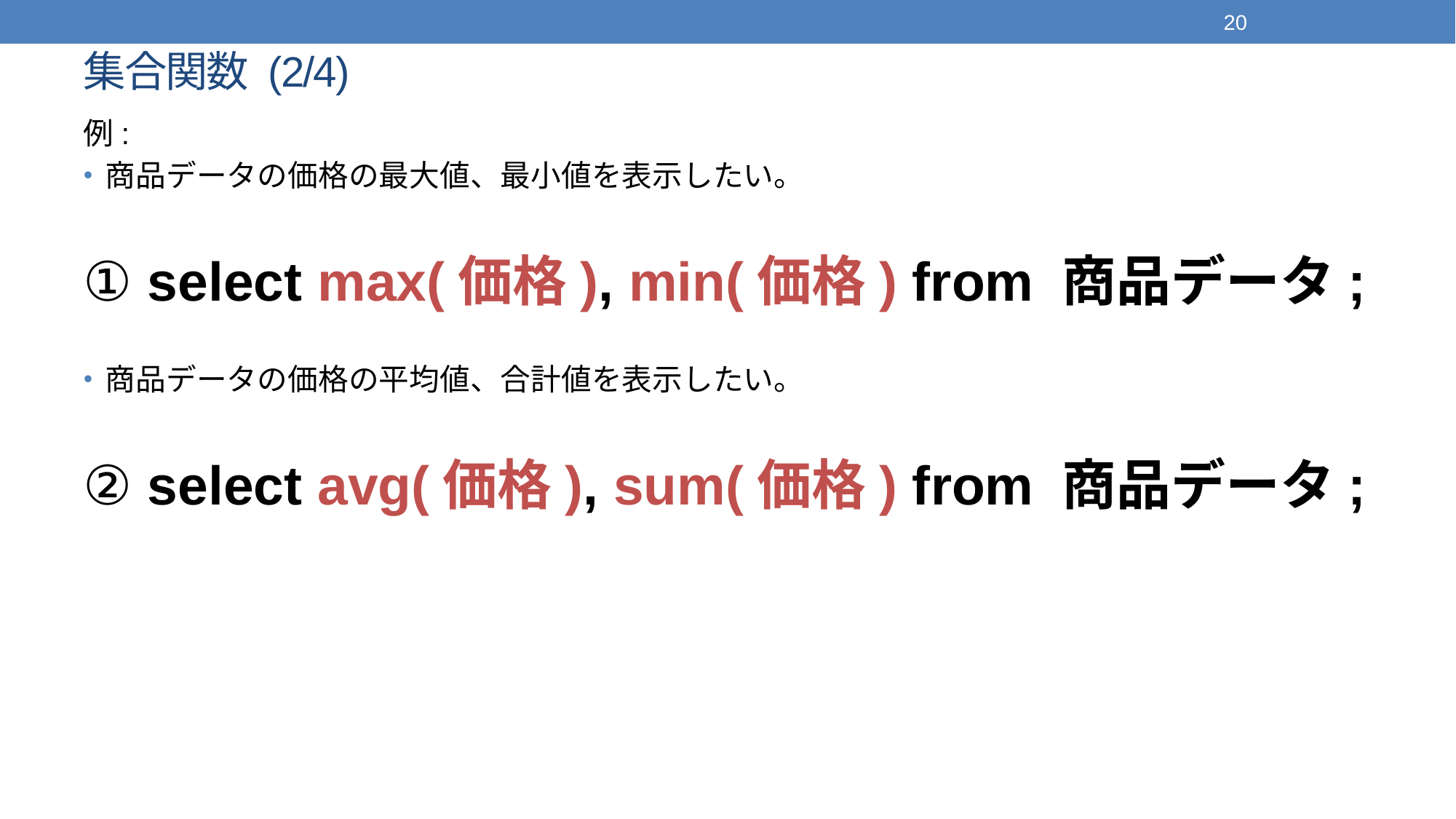

20
# 集合関数 (2/4)
例:
商品データの価格の最大値、最小値を表示したい。

① select max(価格), min(価格) from 商品データ;

商品データの価格の平均値、合計値を表示したい。

② select avg(価格), sum(価格) from 商品データ;